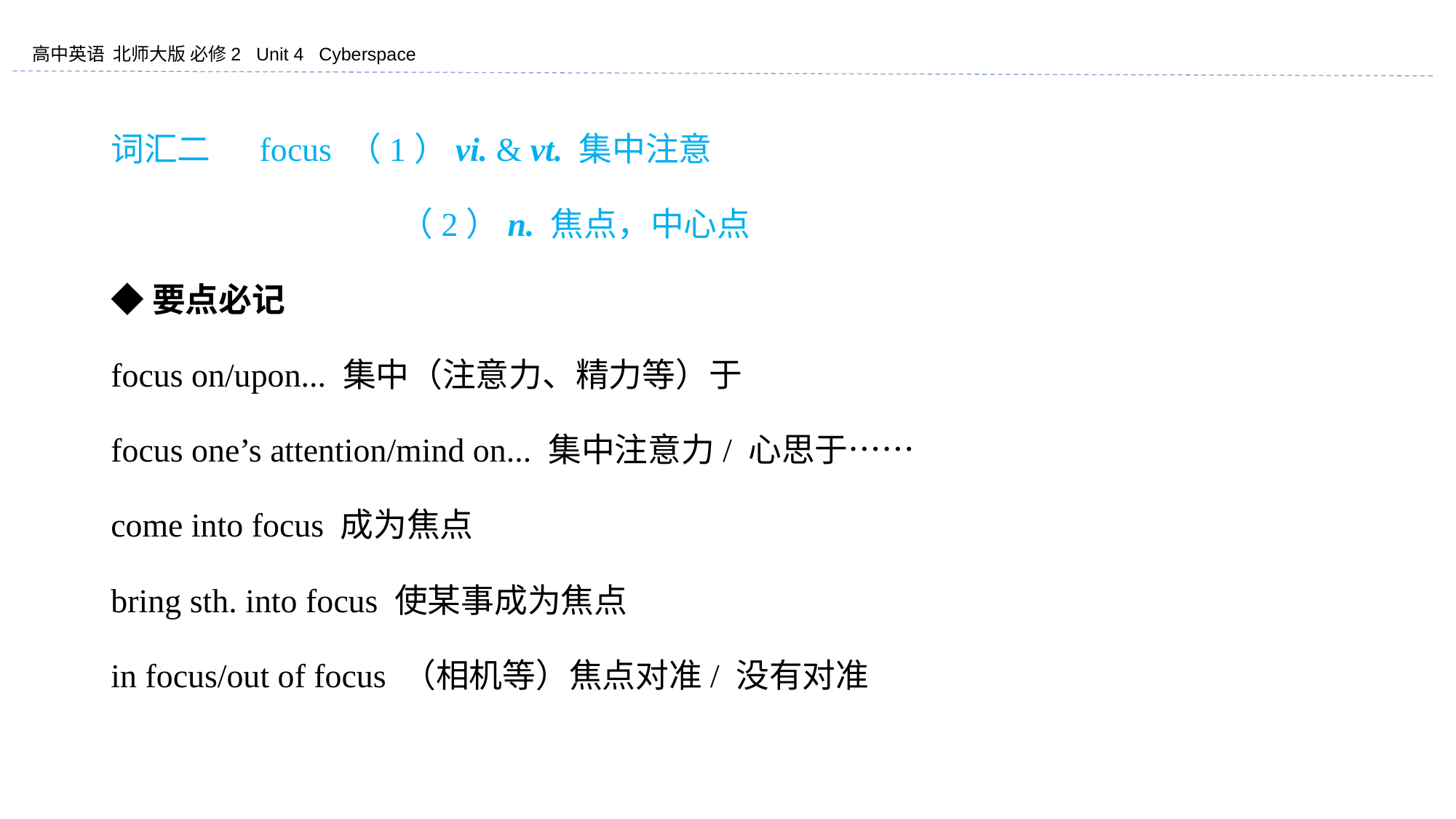

词汇二 　focus （1）vi. & vt. 集中注意
 　　　　　　　　 （2）n. 焦点，中心点
◆要点必记
focus on/upon... 集中（注意力、精力等）于
focus one’s attention/mind on... 集中注意力/ 心思于……
come into focus 成为焦点
bring sth. into focus 使某事成为焦点
in focus/out of focus （相机等）焦点对准/ 没有对准